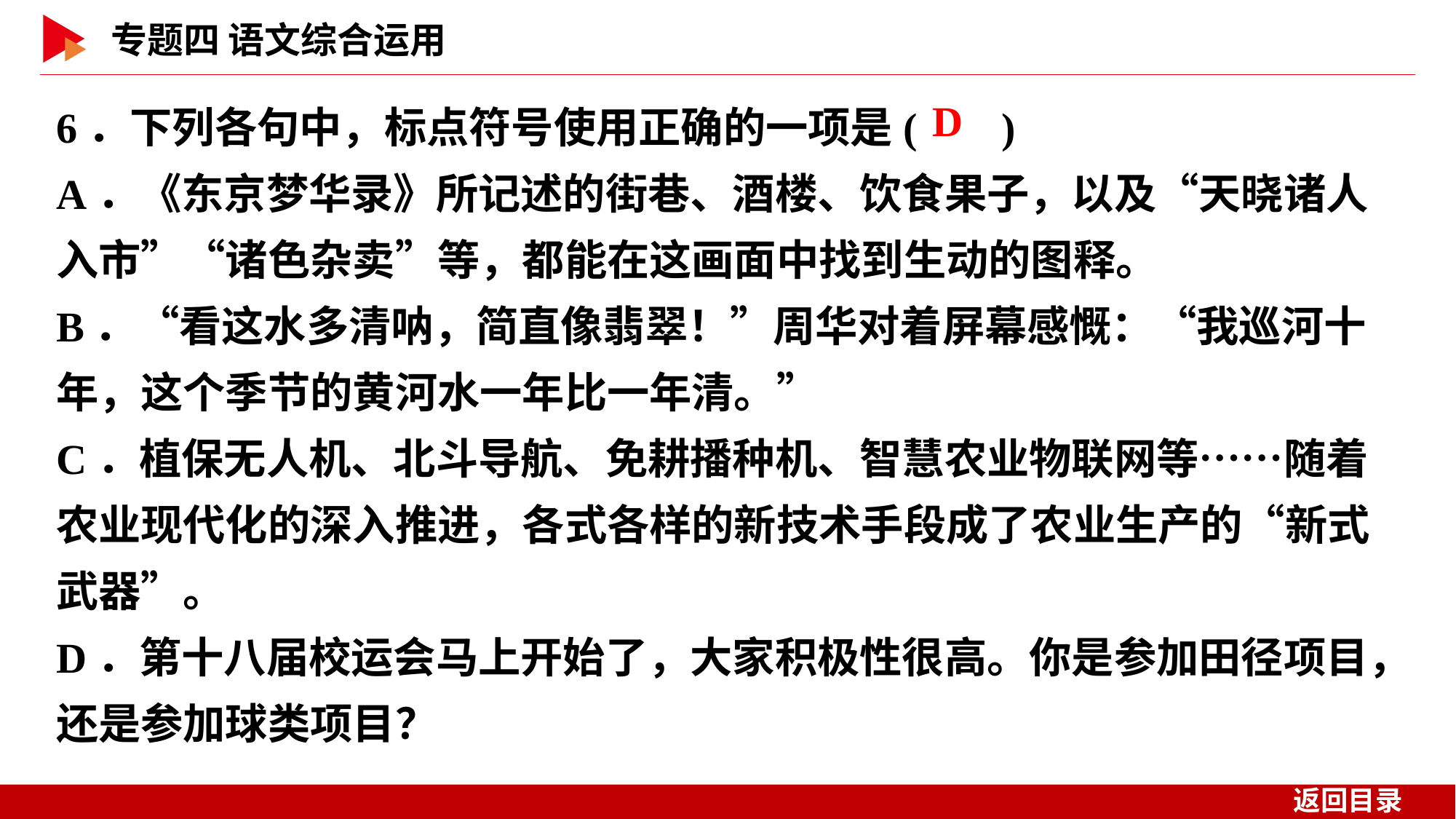

6．下列各句中，标点符号使用正确的一项是(        )
A．《东京梦华录》所记述的街巷、酒楼、饮食果子，以及“天晓诸人入市”“诸色杂卖”等，都能在这画面中找到生动的图释。
B．“看这水多清呐，简直像翡翠！”周华对着屏幕感慨：“我巡河十年，这个季节的黄河水一年比一年清。”
C．植保无人机、北斗导航、免耕播种机、智慧农业物联网等……随着农业现代化的深入推进，各式各样的新技术手段成了农业生产的“新式武器”。
D．第十八届校运会马上开始了，大家积极性很高。你是参加田径项目，还是参加球类项目？
   D